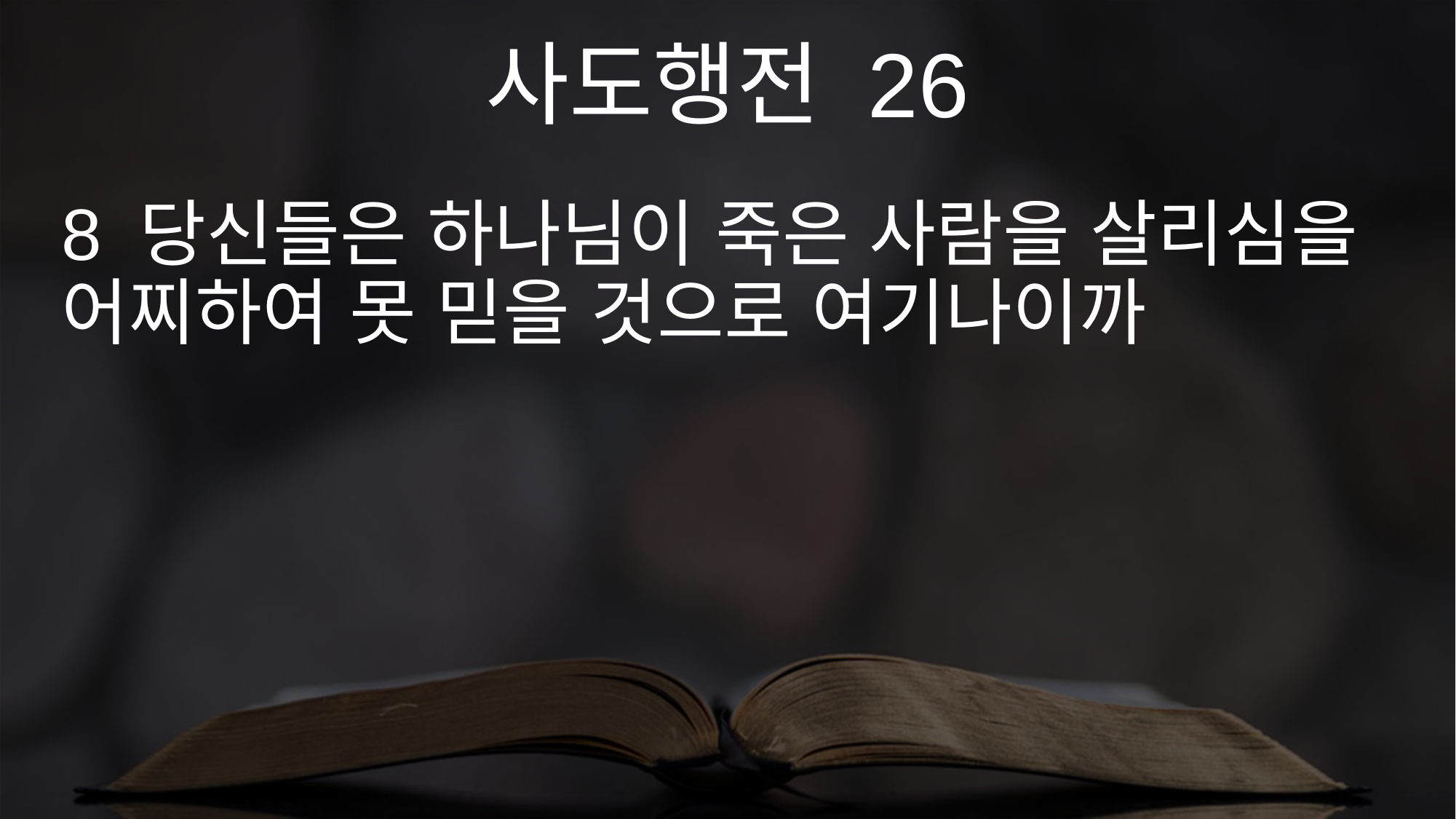

사도행전 26
8 당신들은 하나님이 죽은 사람을 살리심을 어찌하여 못 믿을 것으로 여기나이까